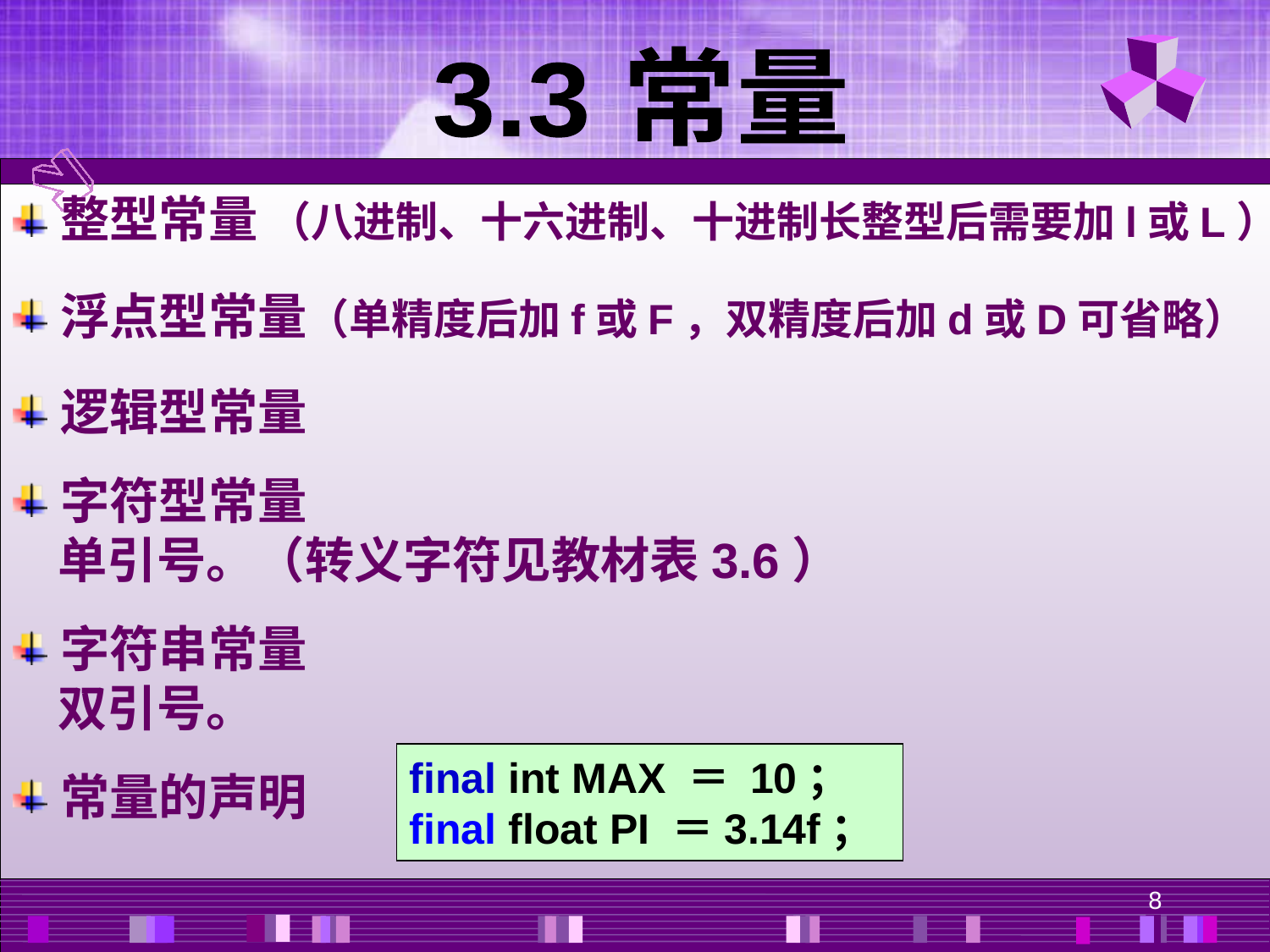

3.3 常量
整型常量 （八进制、十六进制、十进制长整型后需要加l或L）

浮点型常量（单精度后加f或F，双精度后加d或D可省略）

逻辑型常量

字符型常量
   单引号。（转义字符见教材表3.6）

字符串常量
   双引号。

常量的声明

final int MAX ＝ 10；
final float PI ＝3.14f；
8